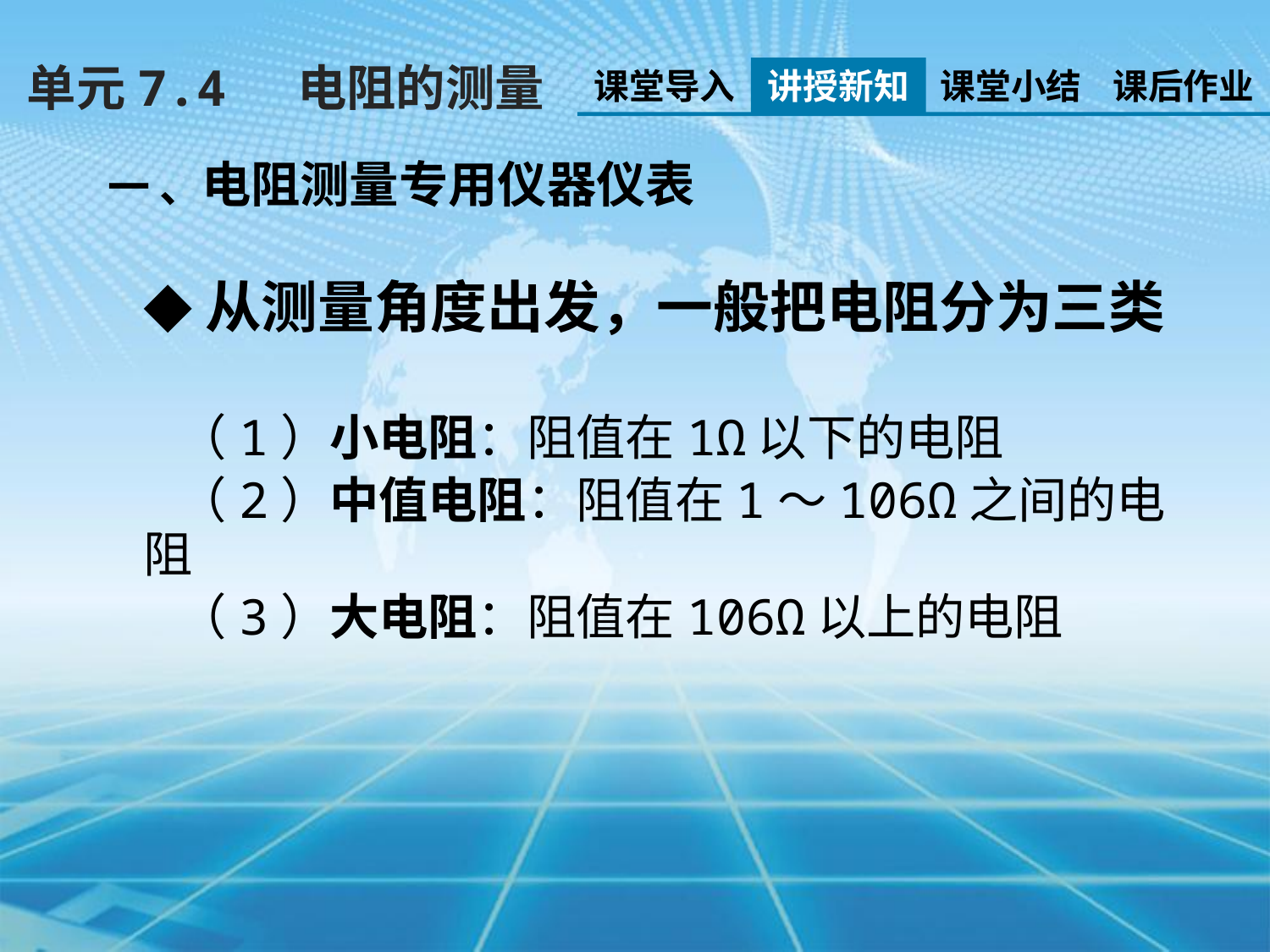

单元7.4  电阻的测量
课堂导入
讲授新知
课堂小结
课后作业
一 、电阻测量专用仪器仪表
◆从测量角度出发，一般把电阻分为三类

  （1）小电阻：阻值在1Ω以下的电阻
  （2）中值电阻：阻值在1～106Ω之间的电阻
  （3）大电阻：阻值在106Ω以上的电阻